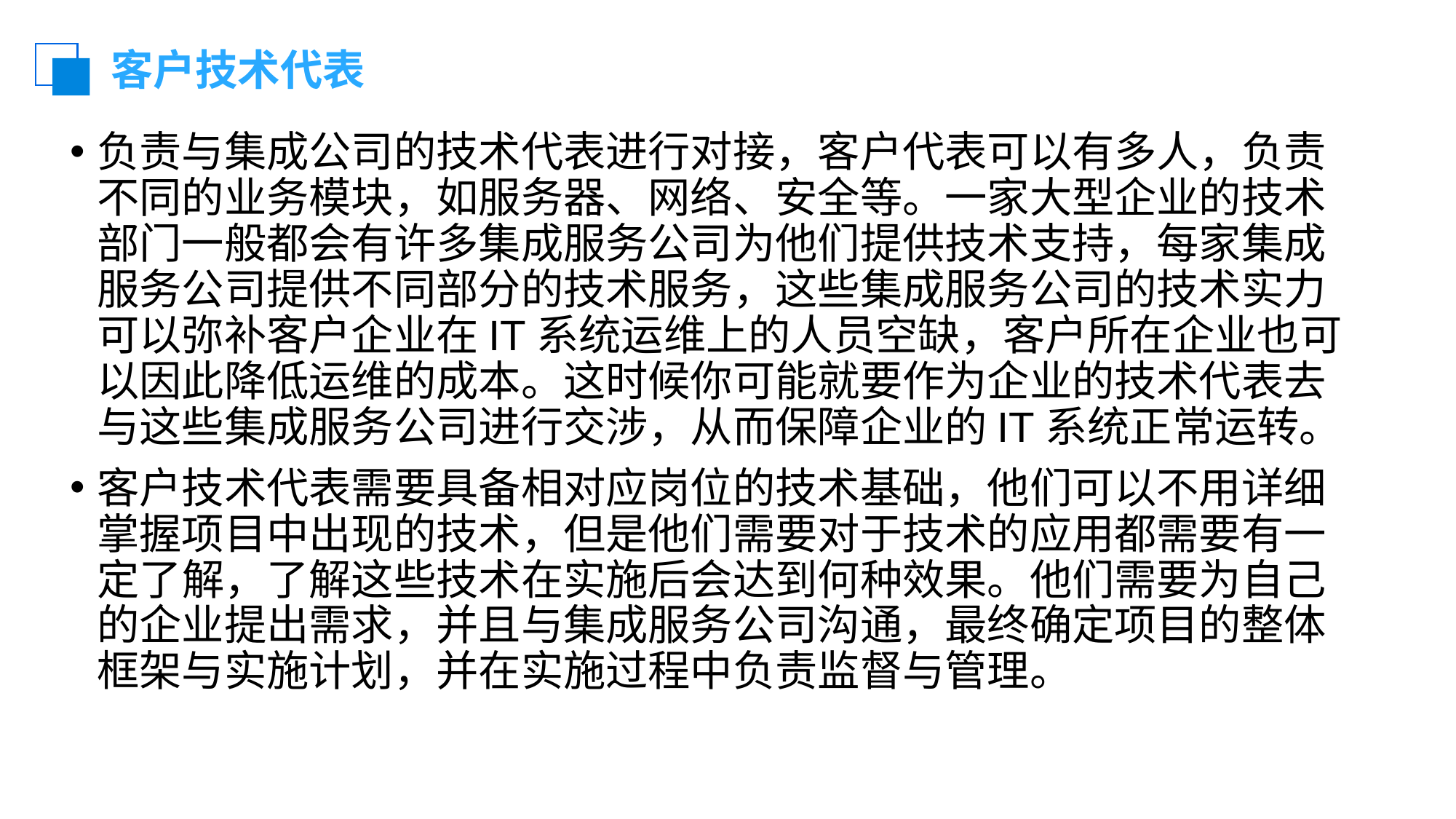

# 客户技术代表
负责与集成公司的技术代表进行对接，客户代表可以有多人，负责不同的业务模块，如服务器、网络、安全等。一家大型企业的技术部门一般都会有许多集成服务公司为他们提供技术支持，每家集成服务公司提供不同部分的技术服务，这些集成服务公司的技术实力可以弥补客户企业在IT系统运维上的人员空缺，客户所在企业也可以因此降低运维的成本。这时候你可能就要作为企业的技术代表去与这些集成服务公司进行交涉，从而保障企业的IT系统正常运转。
客户技术代表需要具备相对应岗位的技术基础，他们可以不用详细掌握项目中出现的技术，但是他们需要对于技术的应用都需要有一定了解，了解这些技术在实施后会达到何种效果。他们需要为自己的企业提出需求，并且与集成服务公司沟通，最终确定项目的整体框架与实施计划，并在实施过程中负责监督与管理。